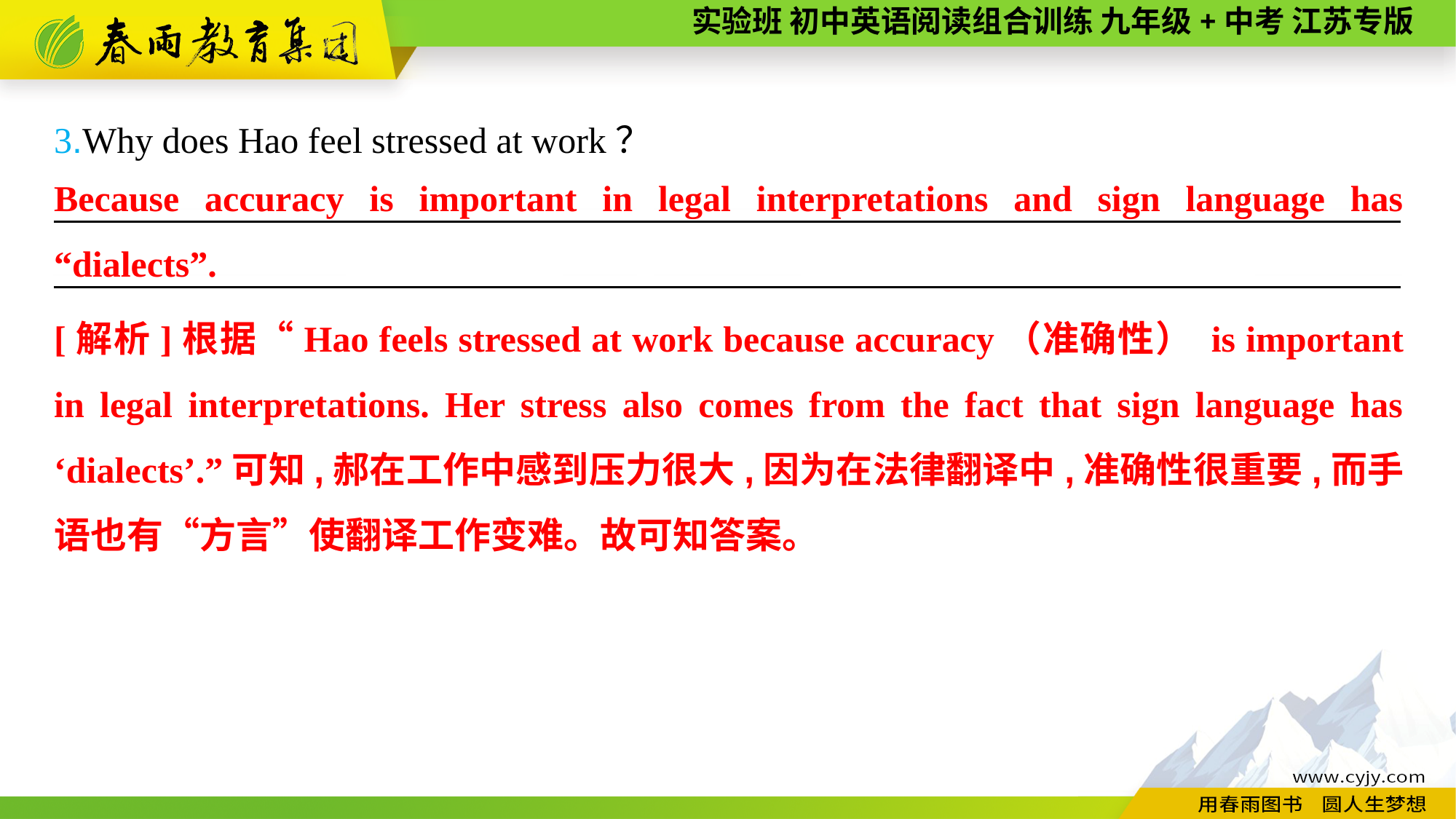

3.Why does Hao feel stressed at work？
————————                        ——  ————                                                  ————————————                        ——  ————                                                  ————
Because accuracy is important in legal interpretations and sign language has “dialects”.
[解析]根据“Hao feels stressed at work because accuracy（准确性） is important in legal interpretations. Her stress also comes from the fact that sign language has ‘dialects’.”可知,郝在工作中感到压力很大,因为在法律翻译中,准确性很重要,而手语也有“方言”使翻译工作变难。故可知答案。